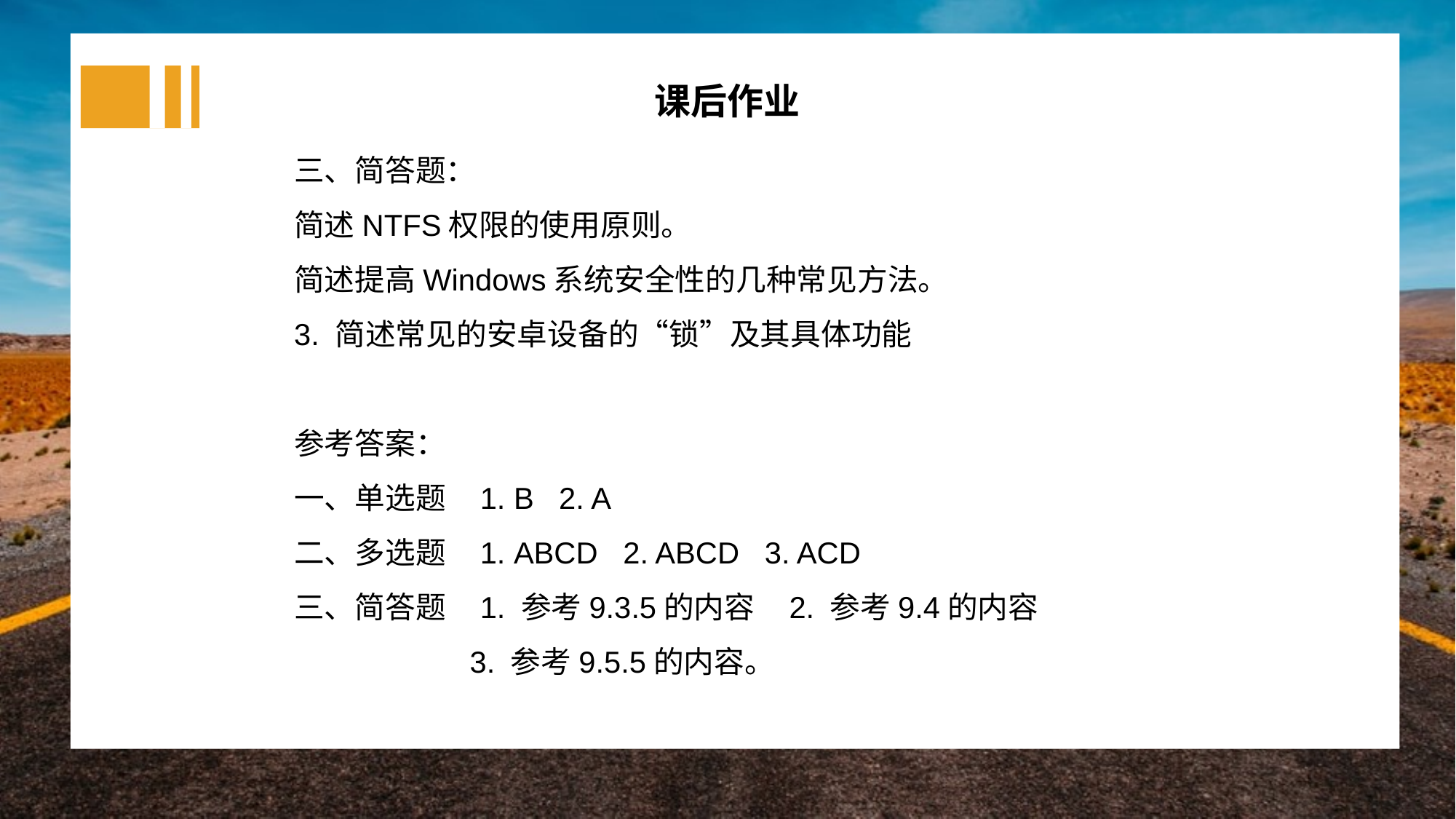

课后作业
三、简答题：
简述NTFS权限的使用原则。
简述提高Windows系统安全性的几种常见方法。
3. 简述常见的安卓设备的“锁”及其具体功能

参考答案：
一、单选题    1. B   2. A
二、多选题    1. ABCD   2. ABCD   3. ACD
三、简答题    1. 参考9.3.5的内容    2. 参考9.4的内容
                     3. 参考9.5.5的内容。